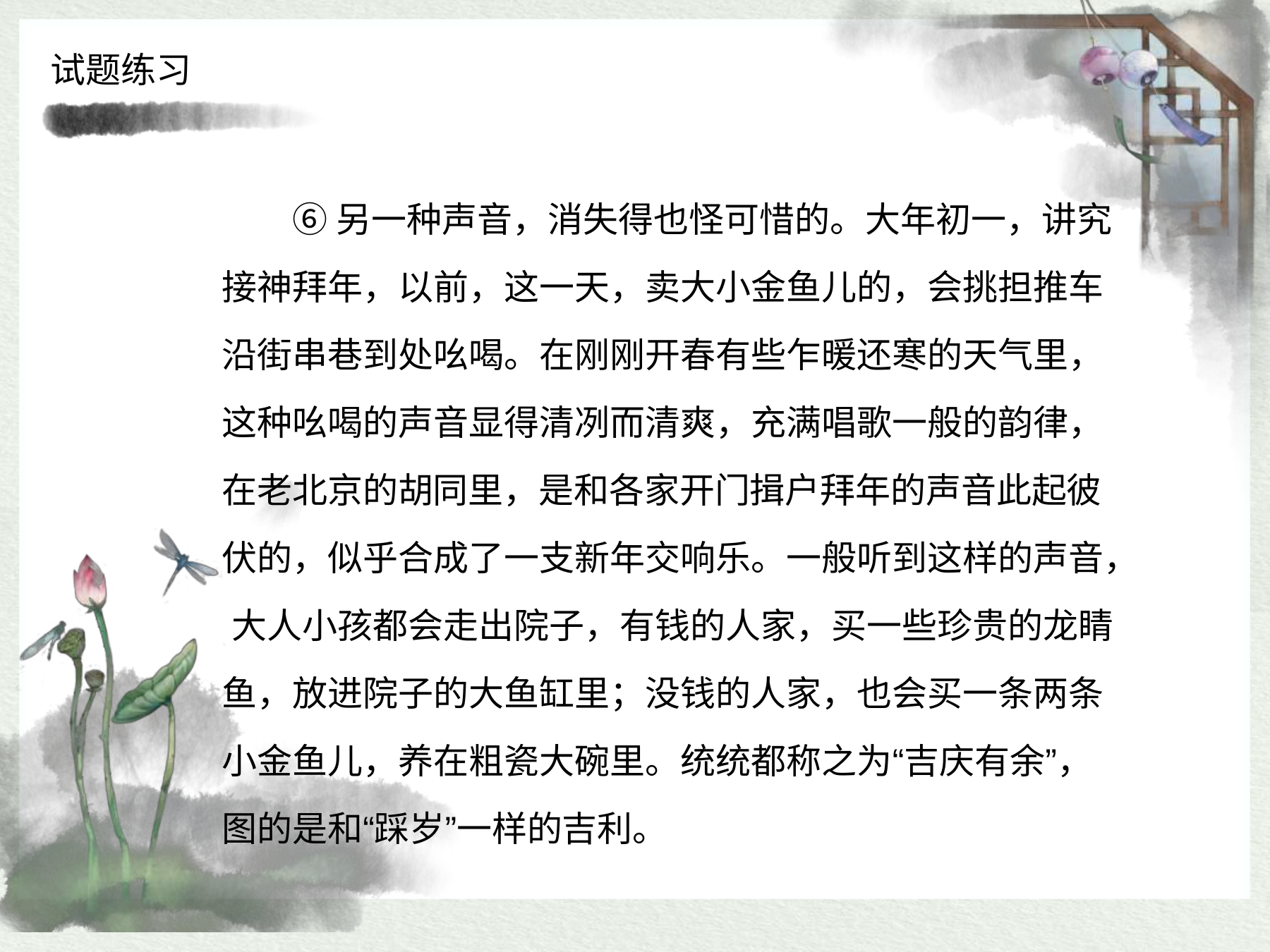

试题练习

⑥另一种声音，消失得也怪可惜的。大年初一，讲究  接神拜年，以前，这一天，卖大小金鱼儿的，会挑担推车  沿街串巷到处吆喝。在刚刚开春有些乍暖还寒的天气里，  这种吆喝的声音显得清冽而清爽，充满唱歌一般的韵律，  在老北京的胡同里，是和各家开门揖户拜年的声音此起彼  伏的，似乎合成了一支新年交响乐。一般听到这样的声音，  大人小孩都会走出院子，有钱的人家，买一些珍贵的龙睛  鱼，放进院子的大鱼缸里；没钱的人家，也会买一条两条  小金鱼儿，养在粗瓷大碗里。统统都称之为“吉庆有余”，  图的是和“踩岁”一样的吉利。